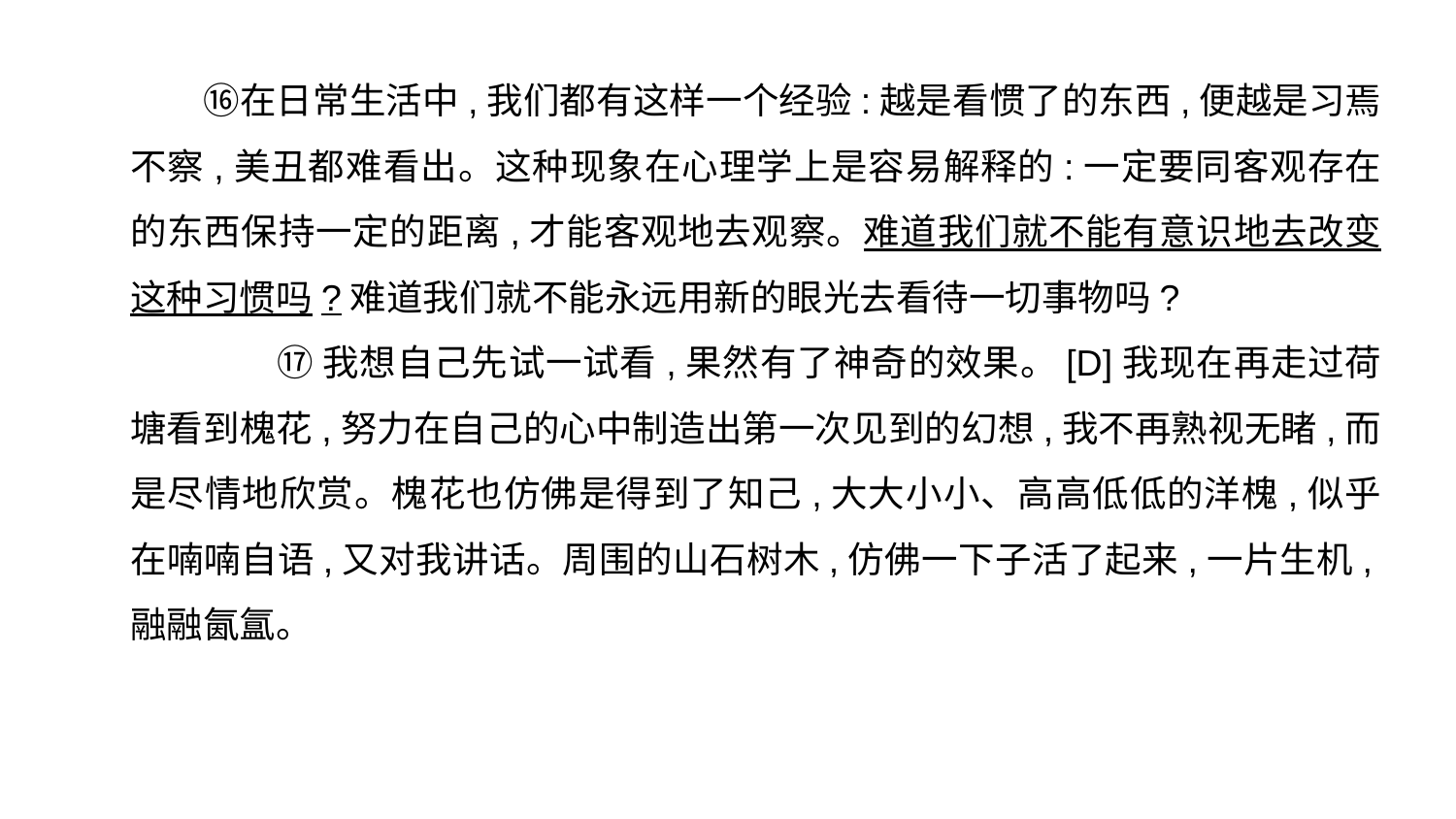

⑯在日常生活中,我们都有这样一个经验:越是看惯了的东西,便越是习焉不察,美丑都难看出。这种现象在心理学上是容易解释的:一定要同客观存在的东西保持一定的距离,才能客观地去观察。难道我们就不能有意识地去改变这种习惯吗?难道我们就不能永远用新的眼光去看待一切事物吗?
	⑰我想自己先试一试看,果然有了神奇的效果。[D]我现在再走过荷塘看到槐花,努力在自己的心中制造出第一次见到的幻想,我不再熟视无睹,而是尽情地欣赏。槐花也仿佛是得到了知己,大大小小、高高低低的洋槐,似乎在喃喃自语,又对我讲话。周围的山石树木,仿佛一下子活了起来,一片生机,融融氤氲。